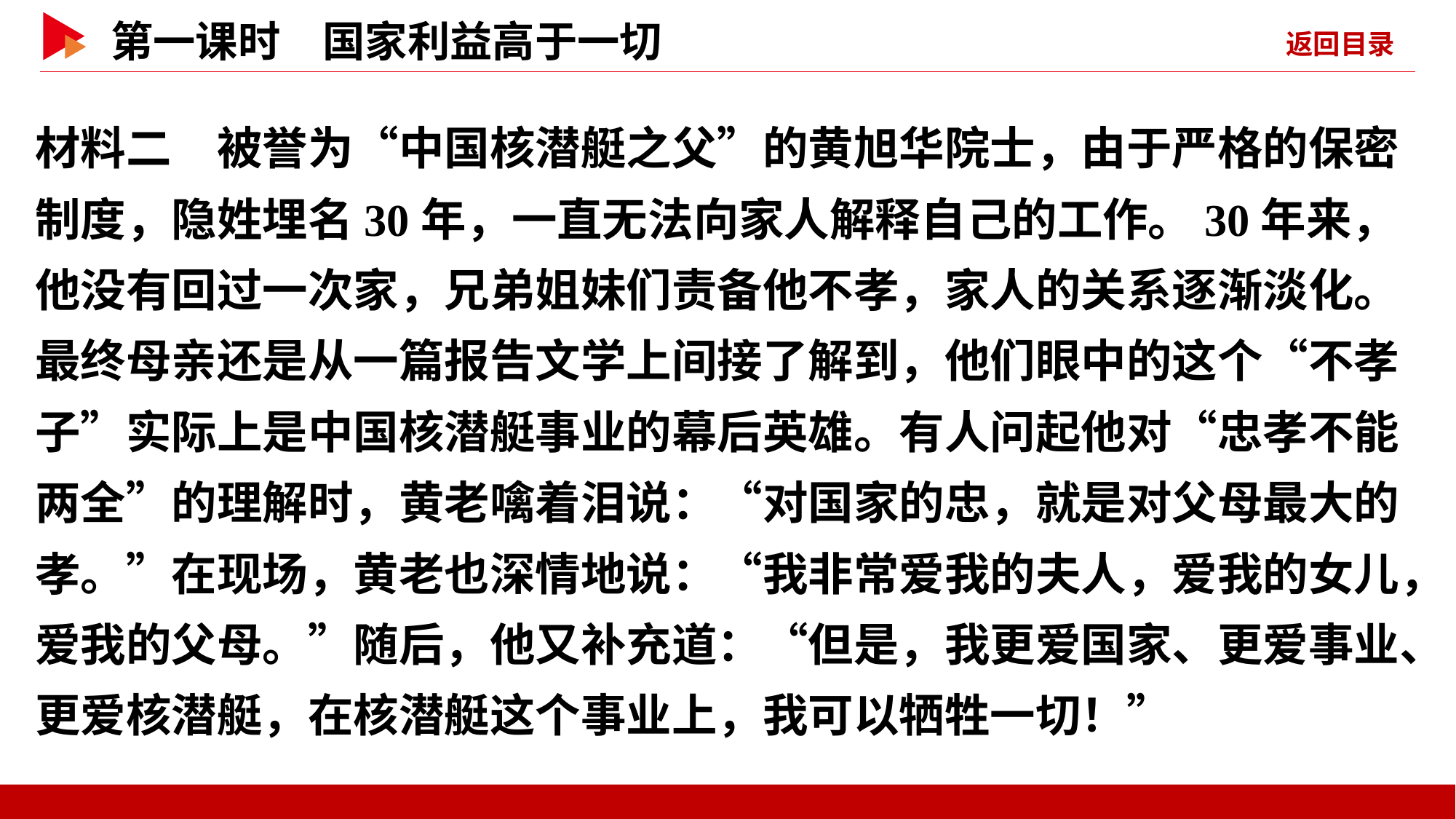

材料二　被誉为“中国核潜艇之父”的黄旭华院士，由于严格的保密制度，隐姓埋名30年，一直无法向家人解释自己的工作。30年来，他没有回过一次家，兄弟姐妹们责备他不孝，家人的关系逐渐淡化。最终母亲还是从一篇报告文学上间接了解到，他们眼中的这个“不孝子”实际上是中国核潜艇事业的幕后英雄。有人问起他对“忠孝不能两全”的理解时，黄老噙着泪说：“对国家的忠，就是对父母最大的孝。”在现场，黄老也深情地说：“我非常爱我的夫人，爱我的女儿，爱我的父母。”随后，他又补充道：“但是，我更爱国家、更爱事业、更爱核潜艇，在核潜艇这个事业上，我可以牺牲一切！”